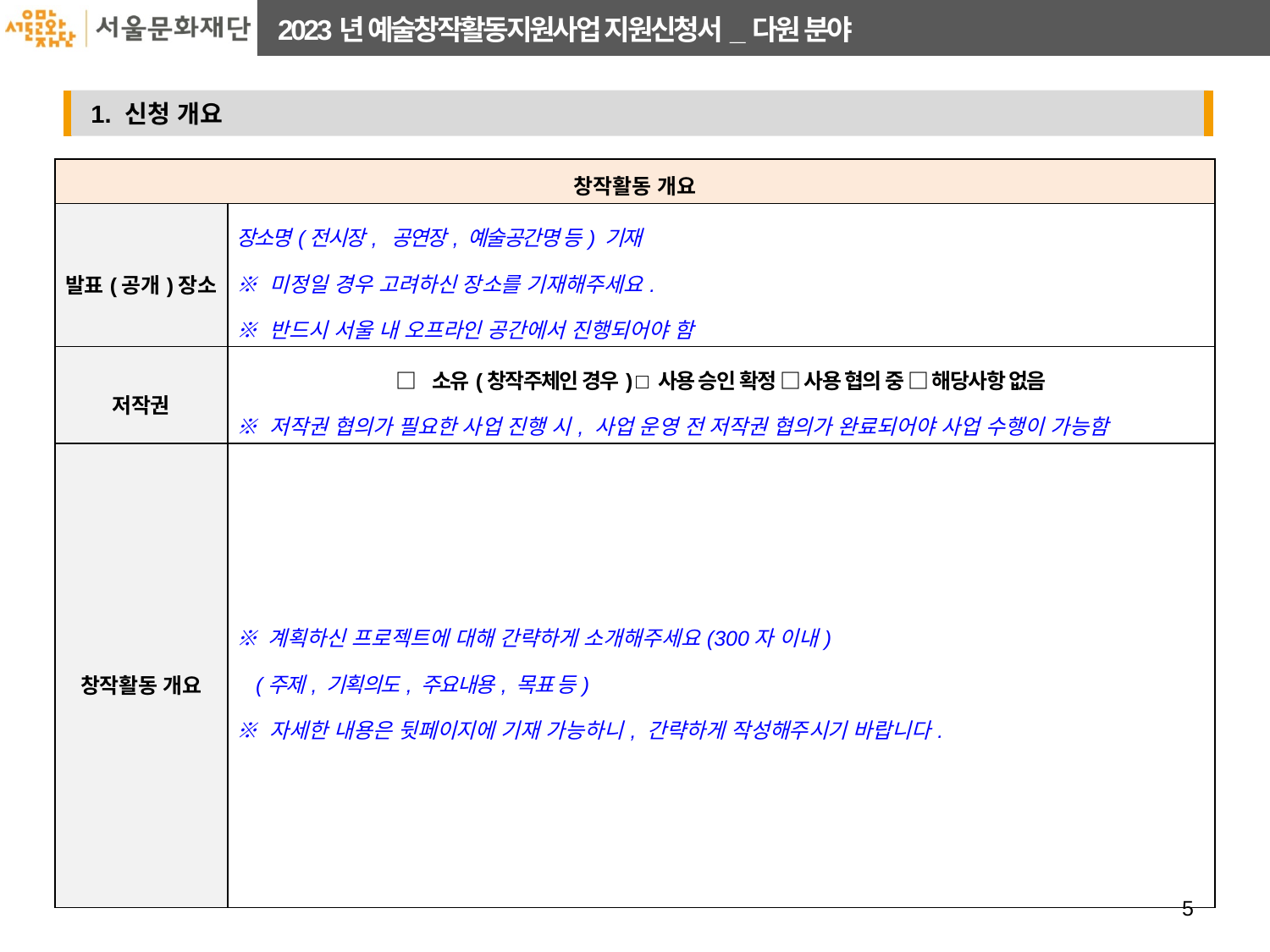

| 창작활동 개요 |  |
| --- | --- |
| 발표(공개)장소 | 장소명(전시장, 공연장, 예술공간명 등) 기재 ※ 미정일 경우 고려하신 장소를 기재해주세요. ※ 반드시 서울 내 오프라인 공간에서 진행되어야 함 |
| 저작권 | □ 소유(창작주체인 경우) □ 사용 승인 확정 □ 사용 협의 중 □ 해당사항 없음 ※ 저작권 협의가 필요한 사업 진행 시, 사업 운영 전 저작권 협의가 완료되어야 사업 수행이 가능함 |
| 창작활동 개요 | ※ 계획하신 프로젝트에 대해 간략하게 소개해주세요(300자 이내) (주제, 기획의도, 주요내용, 목표 등) ※ 자세한 내용은 뒷페이지에 기재 가능하니, 간략하게 작성해주시기 바랍니다. |
5